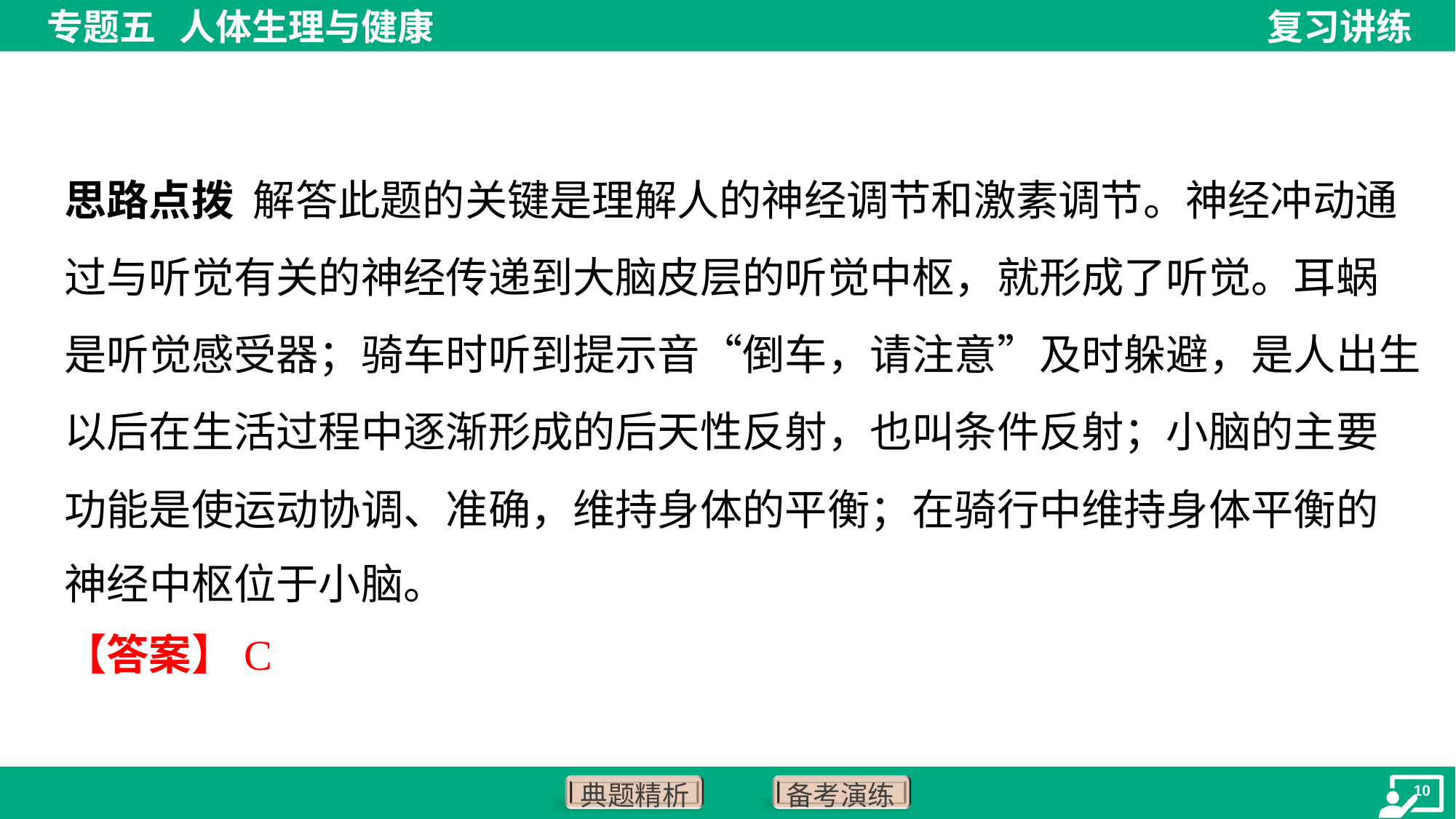

思路点拨  解答此题的关键是理解人的神经调节和激素调节。神经冲动通
过与听觉有关的神经传递到大脑皮层的听觉中枢，就形成了听觉。耳蜗
是听觉感受器；骑车时听到提示音“倒车，请注意”及时躲避，是人出生
以后在生活过程中逐渐形成的后天性反射，也叫条件反射；小脑的主要
功能是使运动协调、准确，维持身体的平衡；在骑行中维持身体平衡的
神经中枢位于小脑。
【答案】C